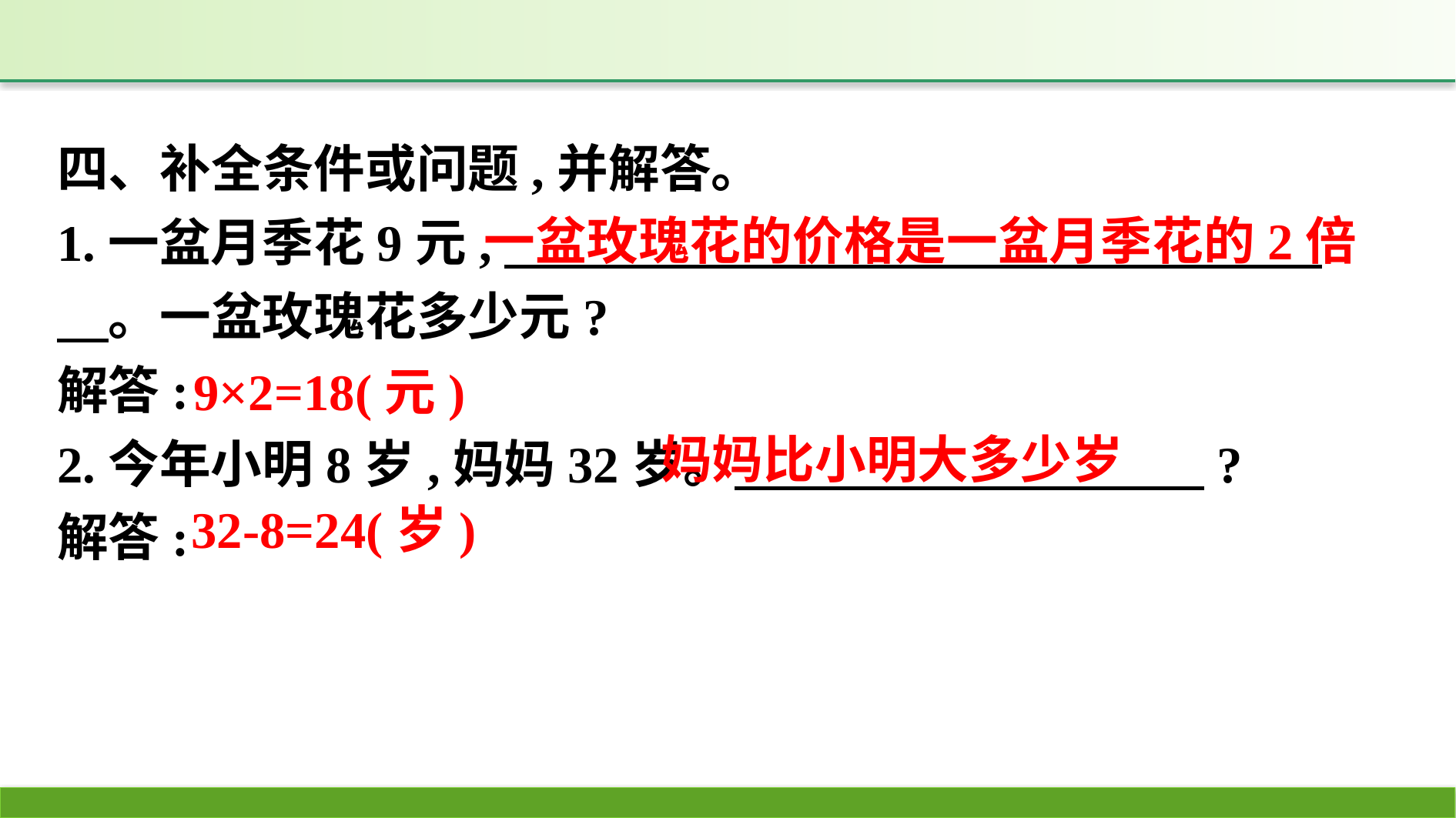

四、补全条件或问题,并解答。
1.一盆月季花9元,　　　                                       　　　　　。一盆玫瑰花多少元?
解答:
2.今年小明8岁,妈妈32岁。　　　　     　　　　?
解答:
一盆玫瑰花的价格是一盆月季花的2倍
9×2=18(元)
妈妈比小明大多少岁
32-8=24(岁)